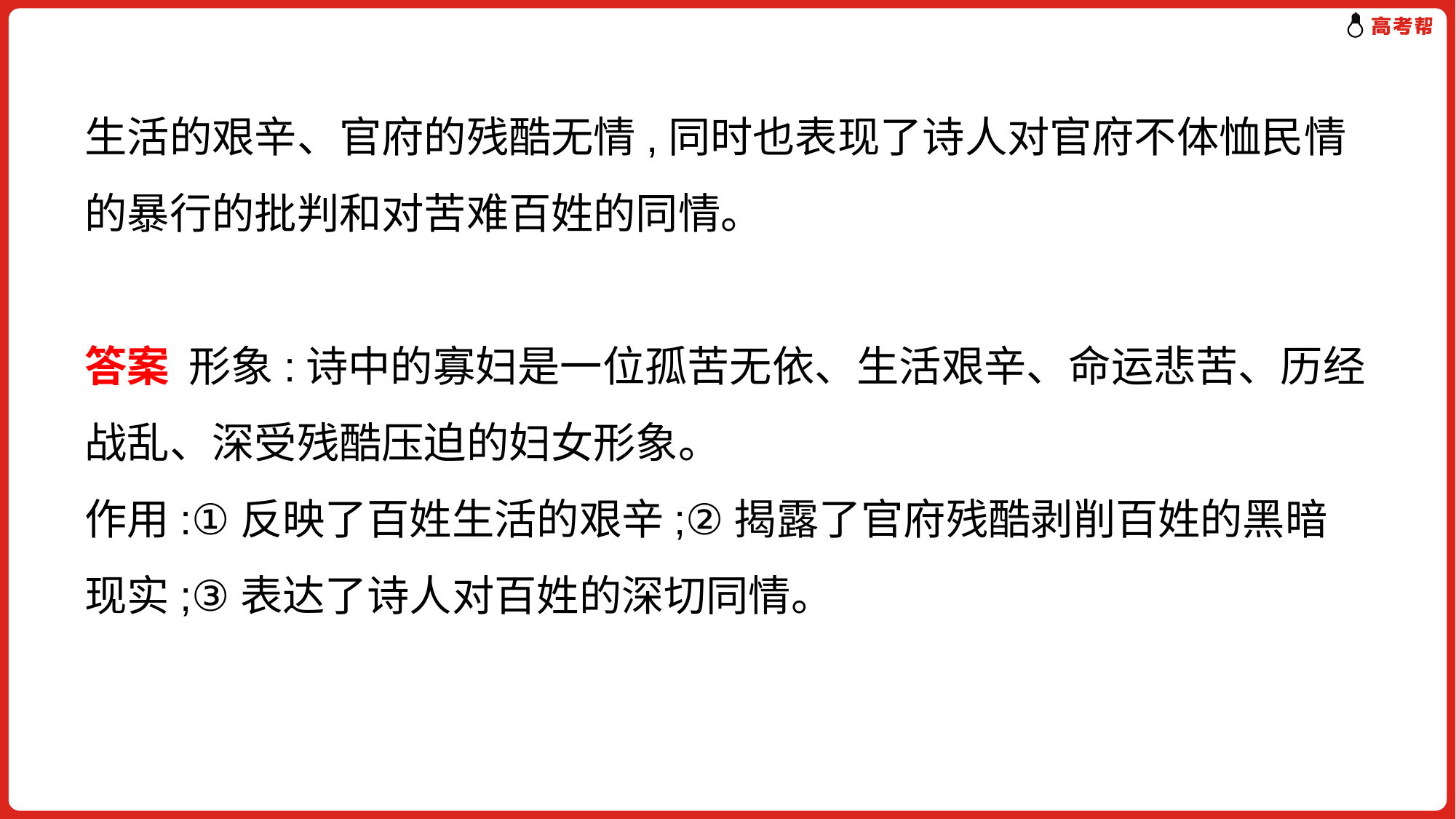

生活的艰辛、官府的残酷无情,同时也表现了诗人对官府不体恤民情的暴行的批判和对苦难百姓的同情。

答案  形象:诗中的寡妇是一位孤苦无依、生活艰辛、命运悲苦、历经战乱、深受残酷压迫的妇女形象。
作用:①反映了百姓生活的艰辛;②揭露了官府残酷剥削百姓的黑暗现实;③表达了诗人对百姓的深切同情。